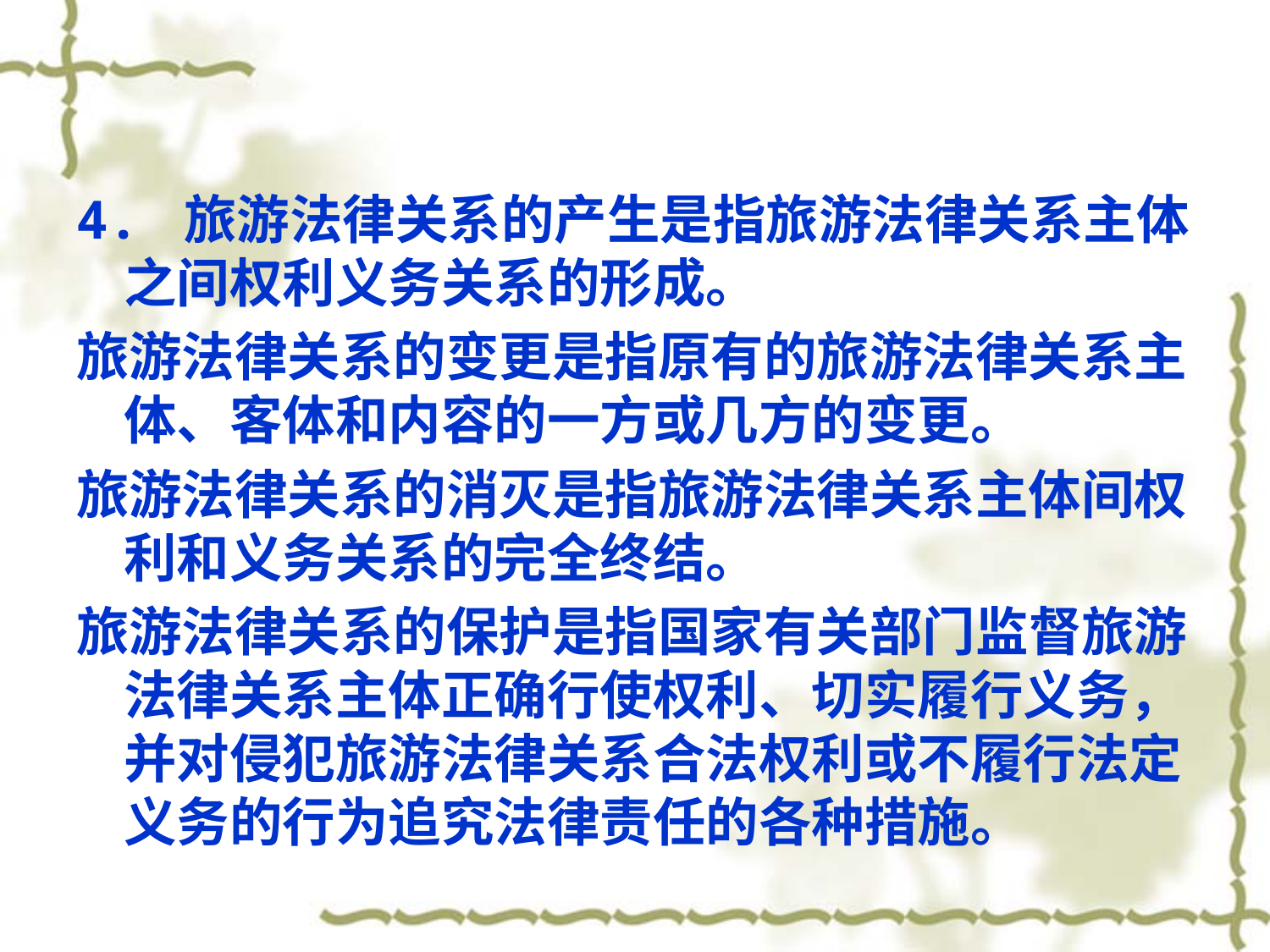

4. 旅游法律关系的产生是指旅游法律关系主体之间权利义务关系的形成。
旅游法律关系的变更是指原有的旅游法律关系主体、客体和内容的一方或几方的变更。
旅游法律关系的消灭是指旅游法律关系主体间权利和义务关系的完全终结。
旅游法律关系的保护是指国家有关部门监督旅游法律关系主体正确行使权利、切实履行义务，并对侵犯旅游法律关系合法权利或不履行法定义务的行为追究法律责任的各种措施。